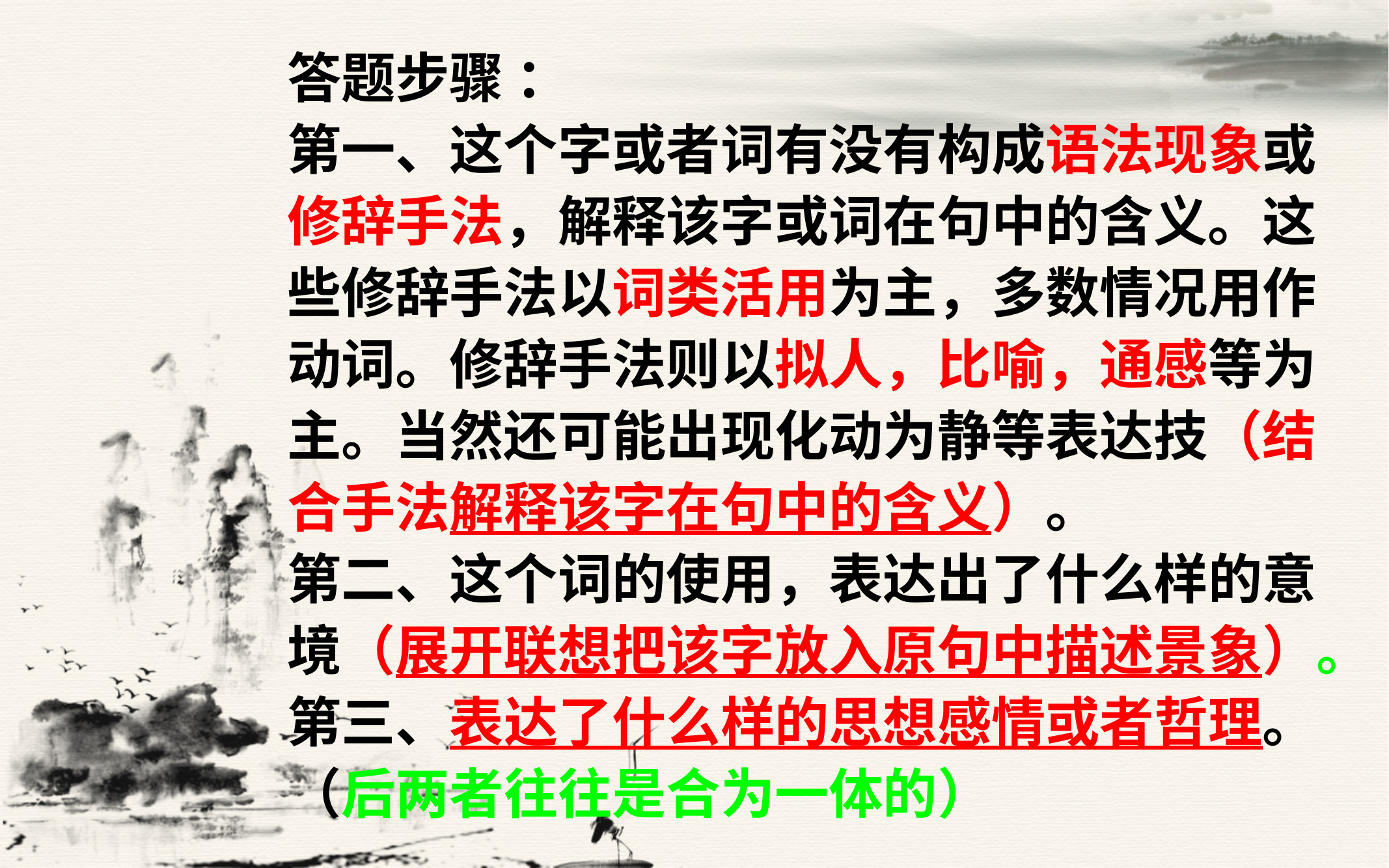

答题步骤 ：
第一、这个字或者词有没有构成语法现象或修辞手法，解释该字或词在句中的含义。这些修辞手法以词类活用为主，多数情况用作动词。修辞手法则以拟人，比喻，通感等为主。当然还可能出现化动为静等表达技（结合手法解释该字在句中的含义）。
第二、这个词的使用，表达出了什么样的意境（展开联想把该字放入原句中描述景象）。
第三、表达了什么样的思想感情或者哲理。（后两者往往是合为一体的）